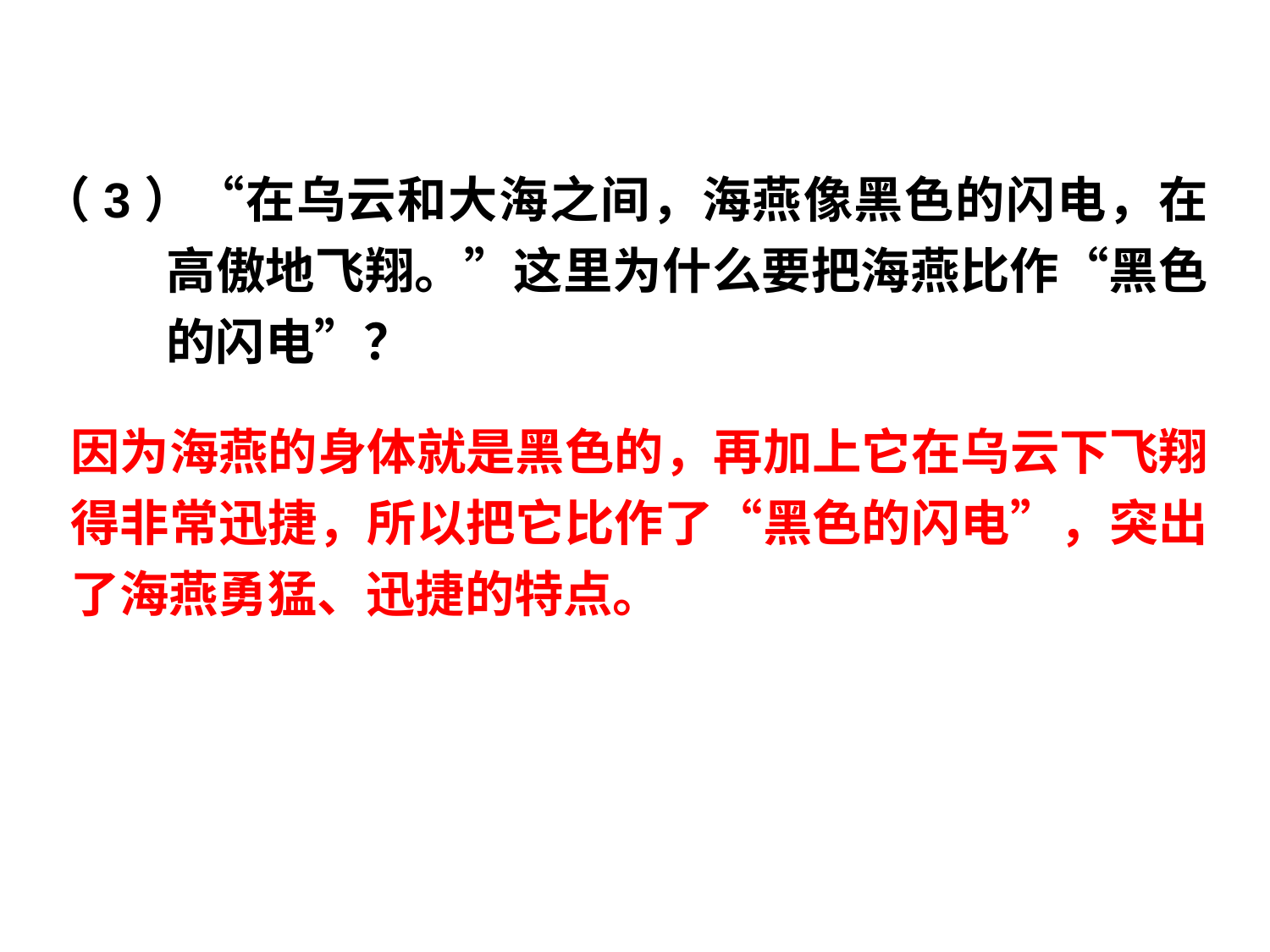

（3）“在乌云和大海之间，海燕像黑色的闪电，在高傲地飞翔。”这里为什么要把海燕比作“黑色的闪电”？
因为海燕的身体就是黑色的，再加上它在乌云下飞翔得非常迅捷，所以把它比作了“黑色的闪电”，突出了海燕勇猛、迅捷的特点。